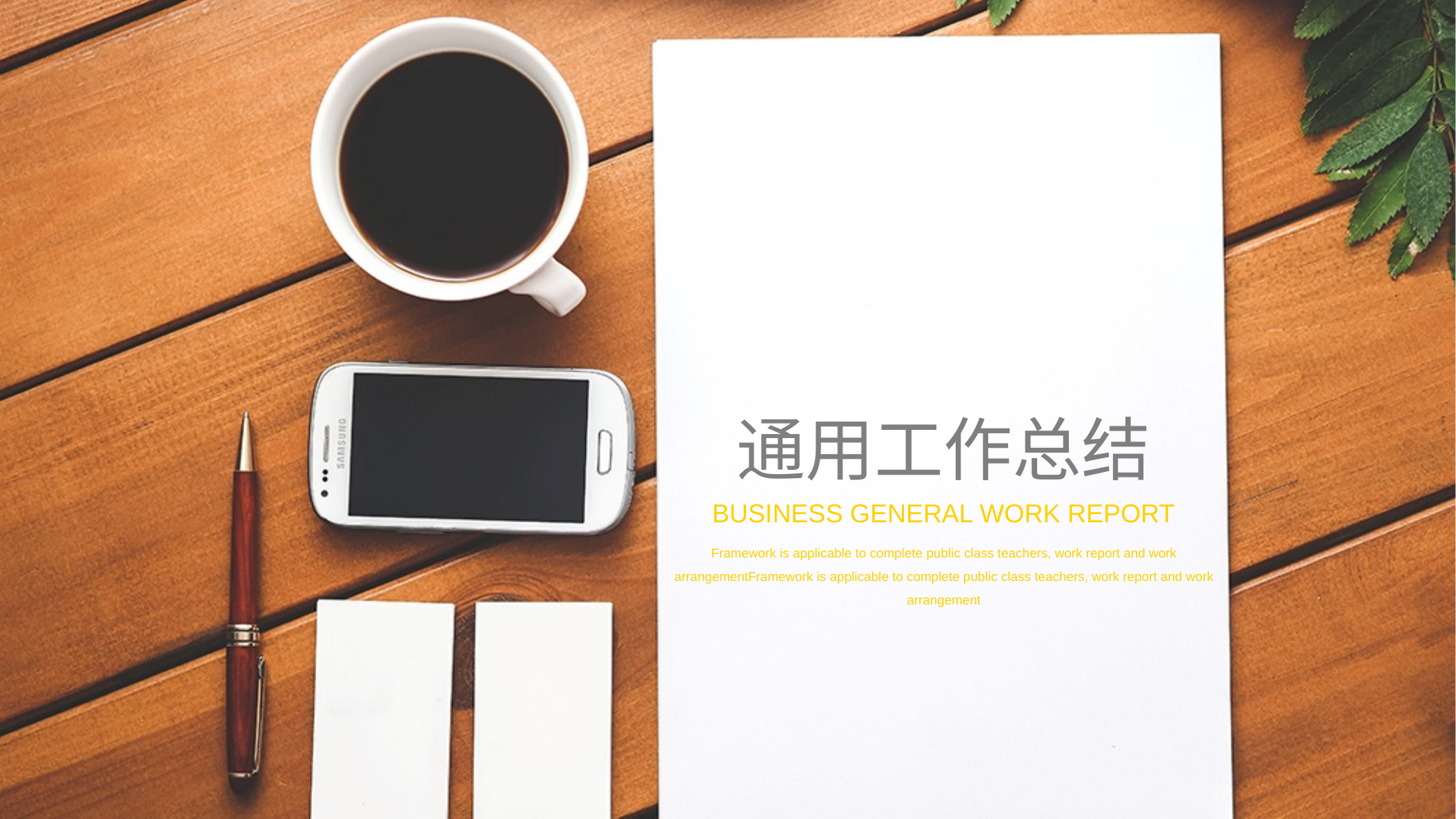

通用工作总结
Business general work report
Framework is applicable to complete public class teachers, work report and work arrangementFramework is applicable to complete public class teachers, work report and work arrangement